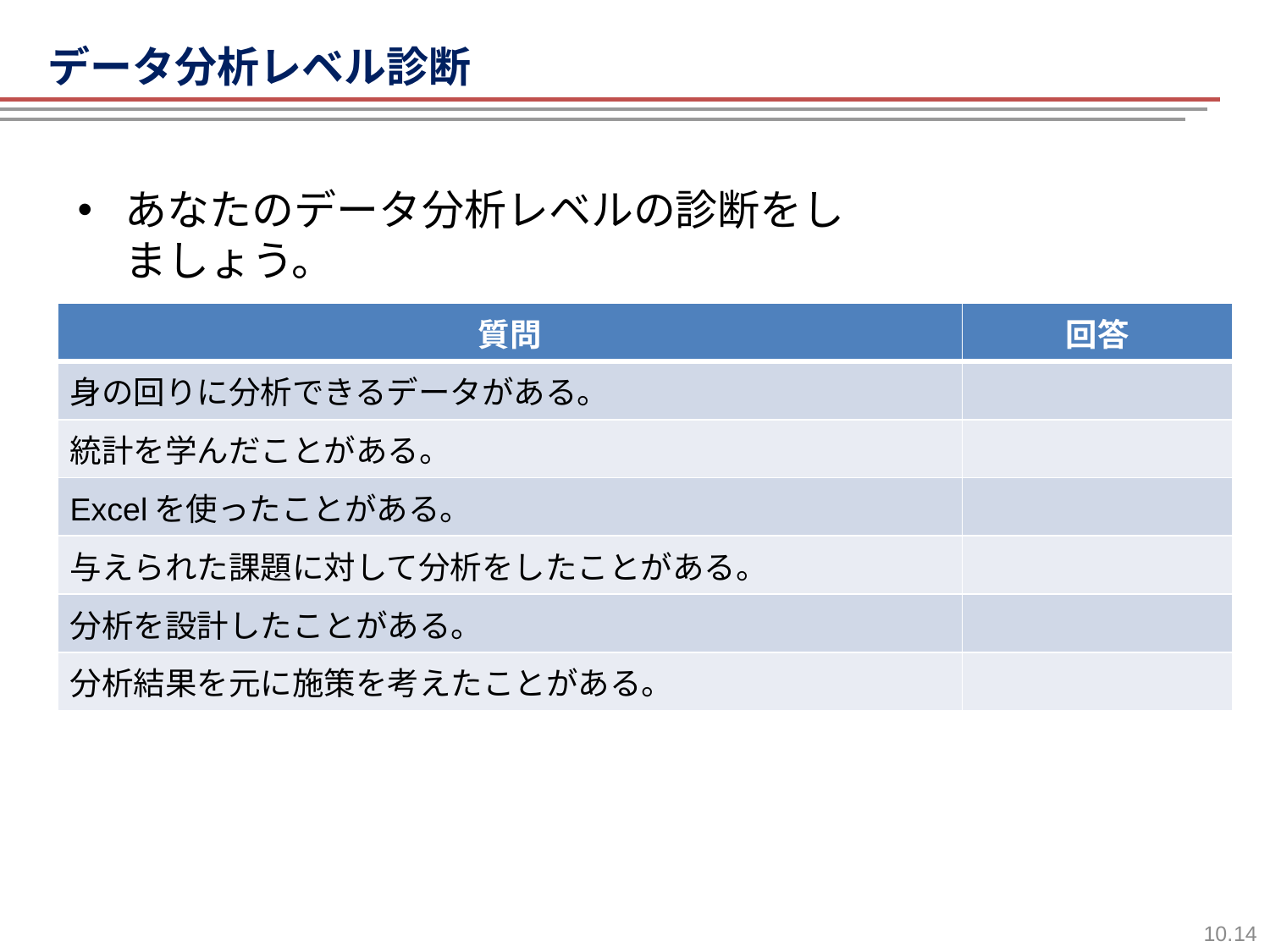

データ分析レベル診断
# データ分析レベル診断

あなたのデータ分析レベルの診断をしましょう。
| 質問 | 回答 |
| --- | --- |
| 身の回りに分析できるデータがある。 |  |
| 統計を学んだことがある。 |  |
| Excelを使ったことがある。 |  |
| 与えられた課題に対して分析をしたことがある。 |  |
| 分析を設計したことがある。 |  |
| 分析結果を元に施策を考えたことがある。 |  |
14